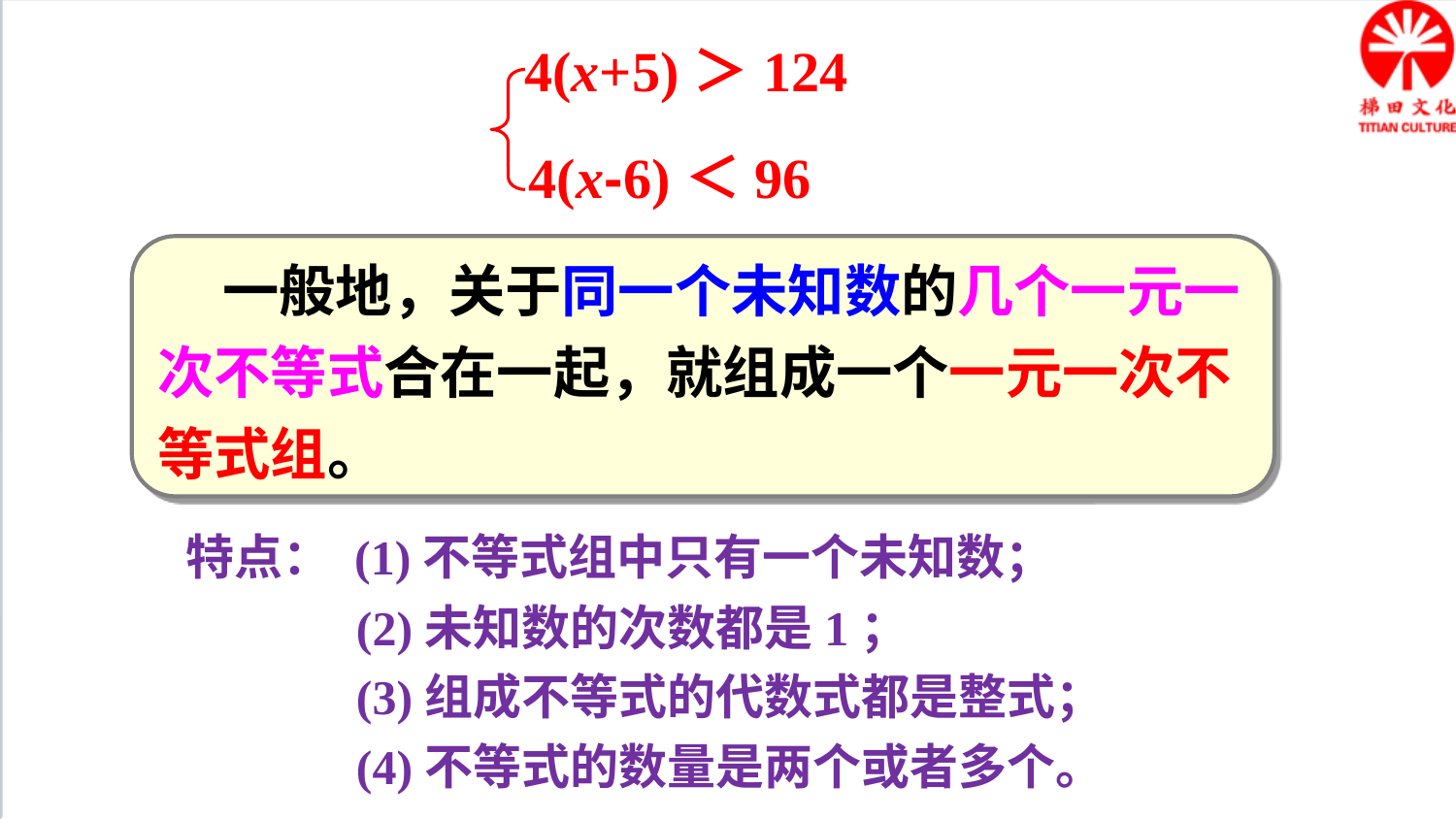

4(x+5)＞124

4(x-6)＜96
    一般地，关于同一个未知数的几个一元一次不等式合在一起，就组成一个一元一次不等式组。

特点： (1)不等式组中只有一个未知数；
              (2)未知数的次数都是1；
              (3)组成不等式的代数式都是整式；
              (4)不等式的数量是两个或者多个。